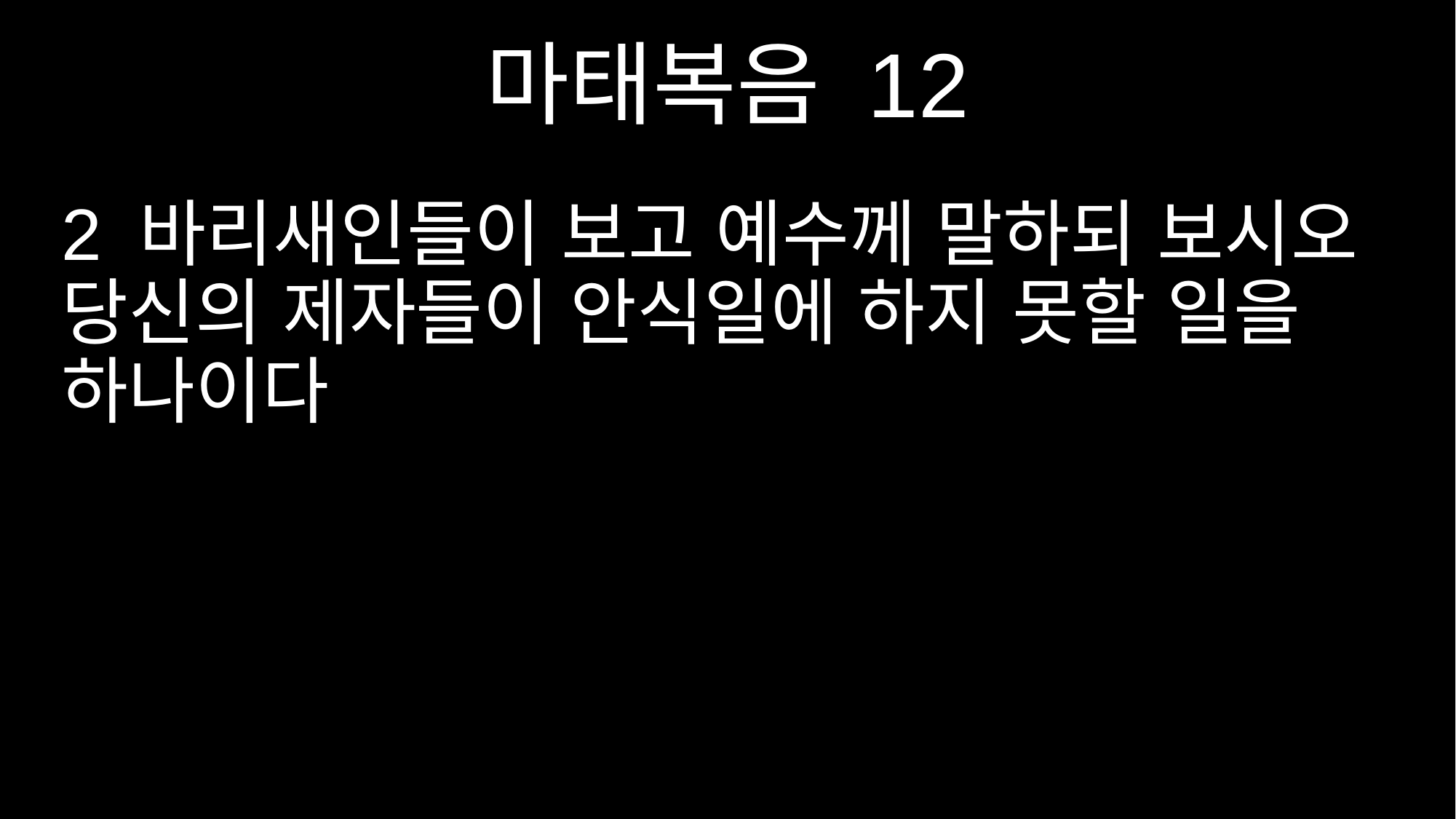

마태복음 12
2 바리새인들이 보고 예수께 말하되 보시오 당신의 제자들이 안식일에 하지 못할 일을 하나이다